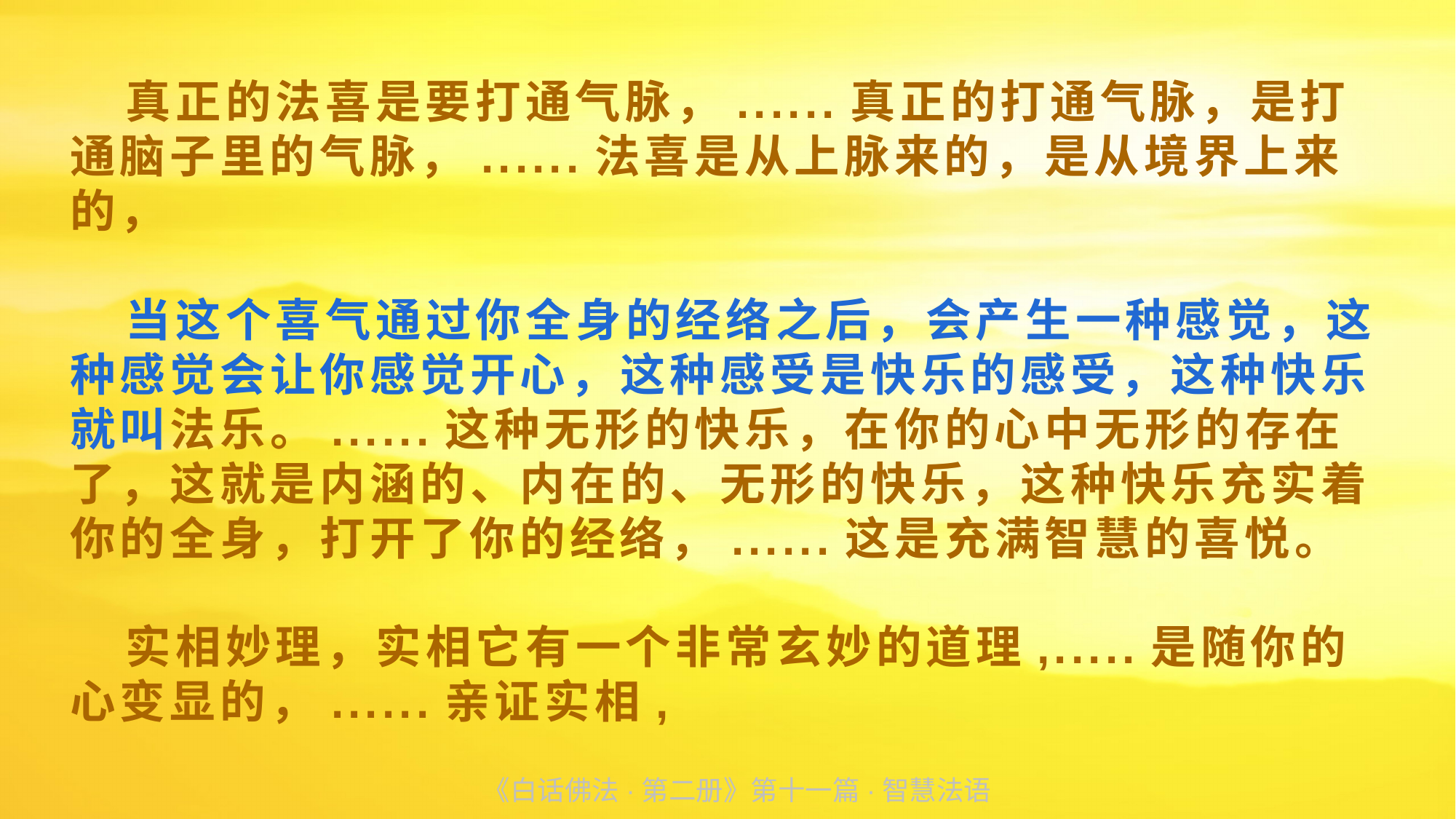

真正的法喜是要打通气脉，......真正的打通气脉，是打通脑子里的气脉，......法喜是从上脉来的，是从境界上来的，

   当这个喜气通过你全身的经络之后，会产生一种感觉，这种感觉会让你感觉开心，这种感受是快乐的感受，这种快乐就叫法乐。......这种无形的快乐，在你的心中无形的存在了，这就是内涵的、内在的、无形的快乐，这种快乐充实着你的全身，打开了你的经络，......这是充满智慧的喜悦。

   实相妙理，实相它有一个非常玄妙的道理,.....是随你的心变显的，......亲证实相,
  《白话佛法·第二册》第十一篇·智慧法语